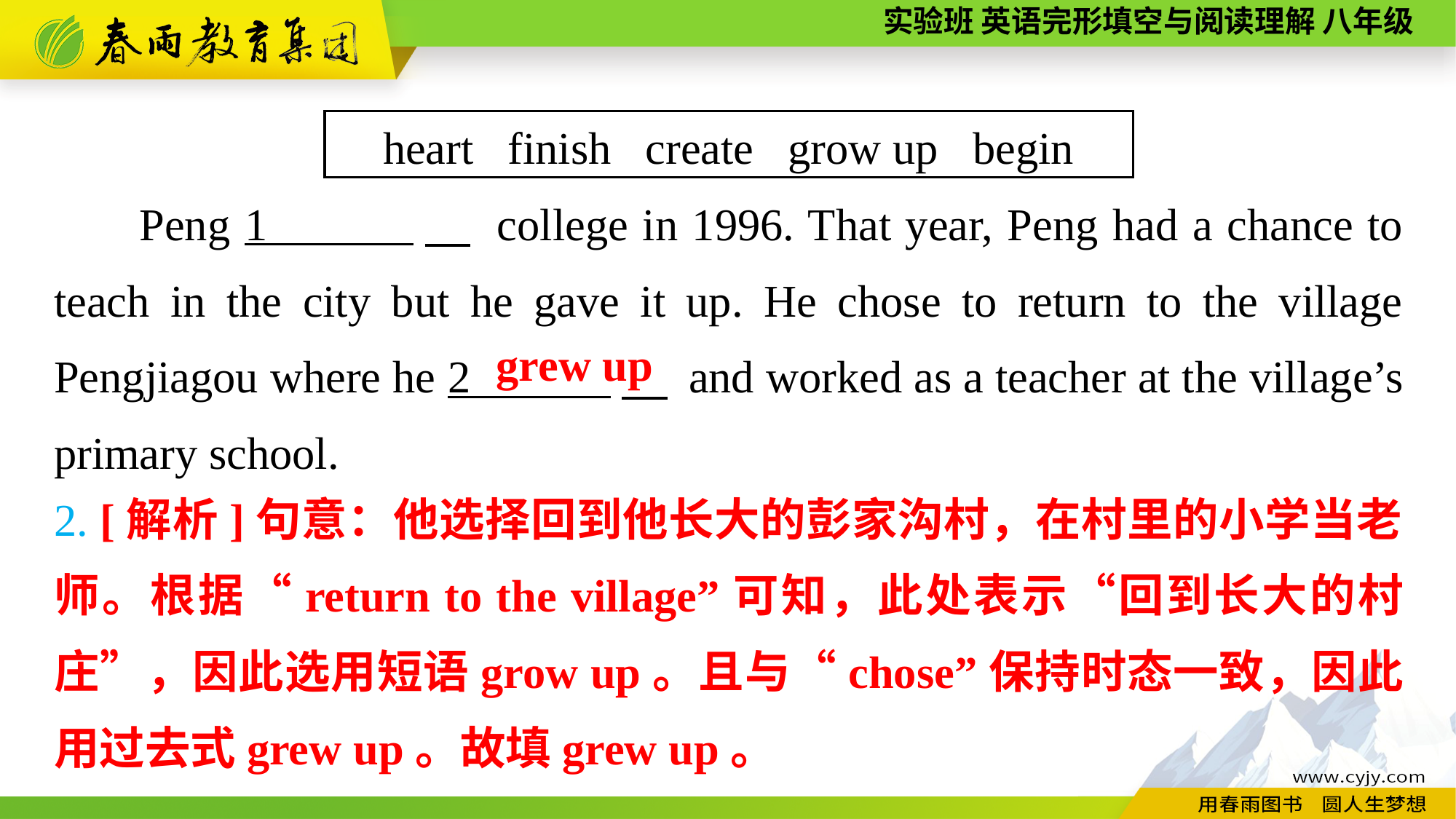

heart   finish   create   grow up   begin
Peng 1          　 college in 1996. That year, Peng had a chance to teach in the city but he gave it up. He chose to return to the village Pengjiagou where he 2            　 and worked as a teacher at the village’s primary school.

grew up
2. [解析]句意：他选择回到他长大的彭家沟村，在村里的小学当老师。根据“return to the village”可知，此处表示“回到长大的村庄”，因此选用短语grow up。且与“chose”保持时态一致，因此用过去式grew up。故填grew up。